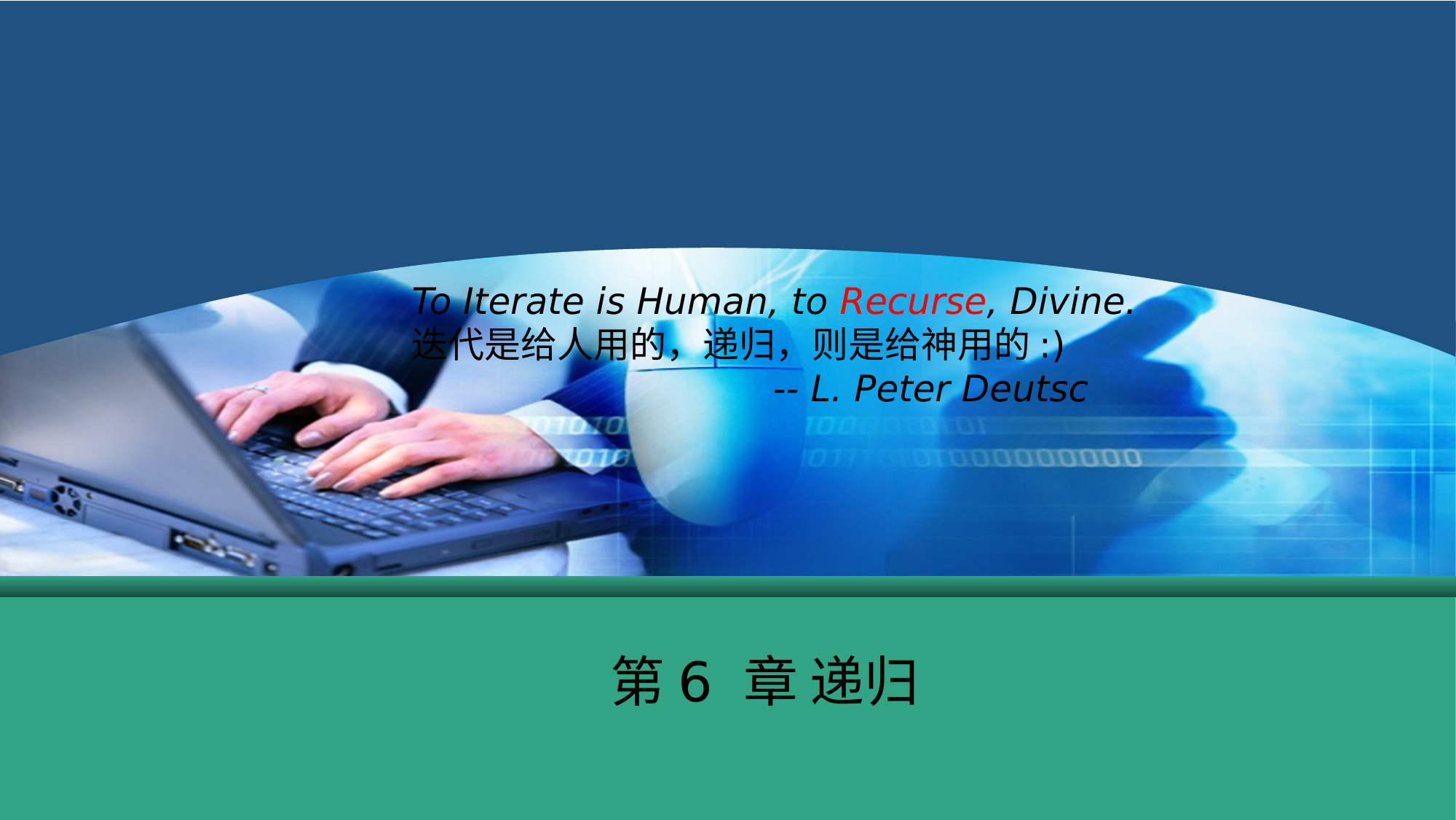

To Iterate is Human, to Recurse, Divine.
迭代是给人用的，递归，则是给神用的:)
                               -- L. Peter Deutsc
第6 章 递归